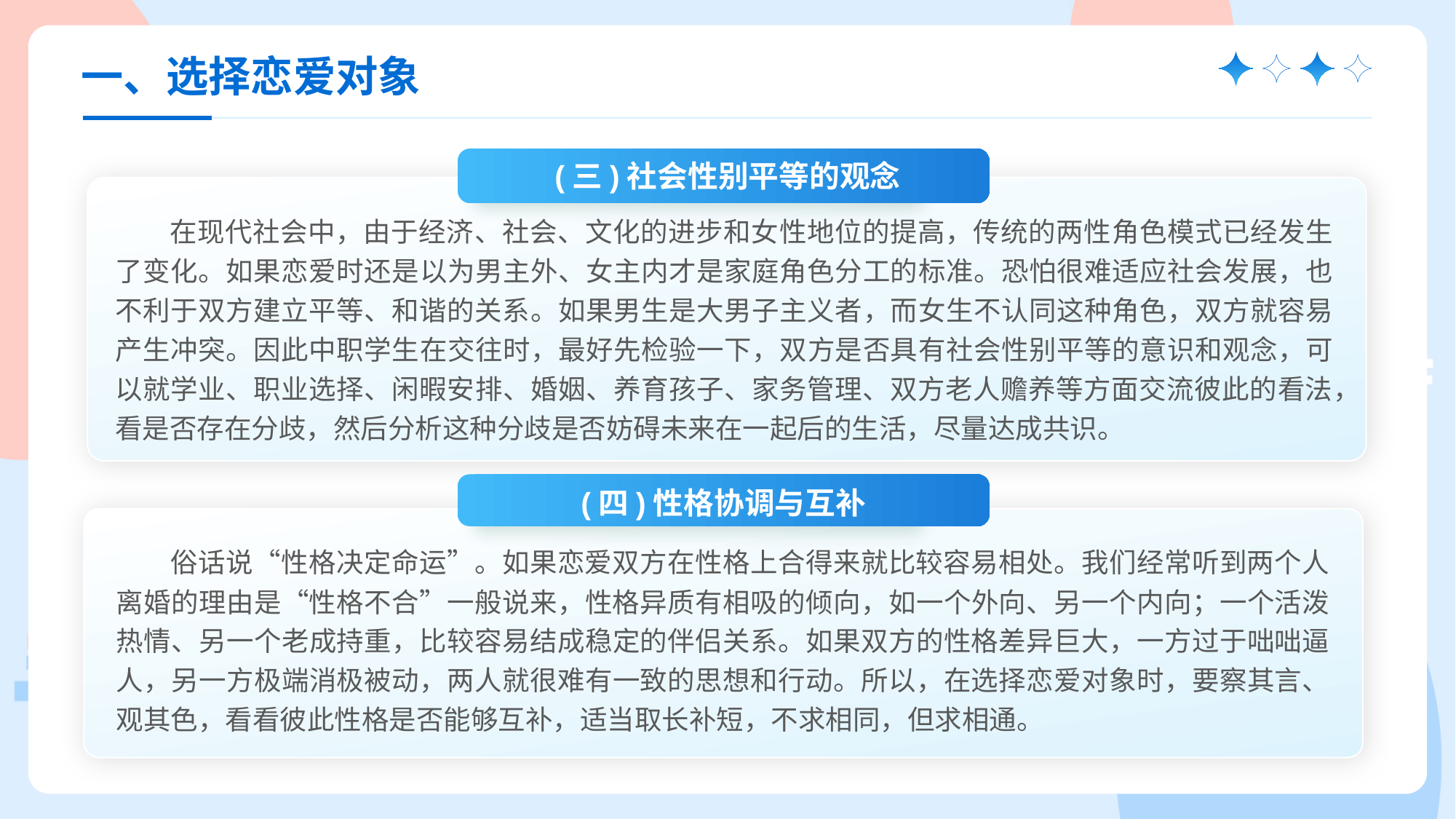

一、选择恋爱对象

(三)社会性别平等的观念

在现代社会中，由于经济、社会、文化的进步和女性地位的提高，传统的两性角色模式已经发生了变化。如果恋爱时还是以为男主外、女主内才是家庭角色分工的标准。恐怕很难适应社会发展，也不利于双方建立平等、和谐的关系。如果男生是大男子主义者，而女生不认同这种角色，双方就容易产生冲突。因此中职学生在交往时，最好先检验一下，双方是否具有社会性别平等的意识和观念，可以就学业、职业选择、闲暇安排、婚姻、养育孩子、家务管理、双方老人赡养等方面交流彼此的看法，看是否存在分歧，然后分析这种分歧是否妨碍未来在一起后的生活，尽量达成共识。

(四)性格协调与互补

俗话说“性格决定命运”。如果恋爱双方在性格上合得来就比较容易相处。我们经常听到两个人离婚的理由是“性格不合”一般说来，性格异质有相吸的倾向，如一个外向、另一个内向；一个活泼热情、另一个老成持重，比较容易结成稳定的伴侣关系。如果双方的性格差异巨大，一方过于咄咄逼人，另一方极端消极被动，两人就很难有一致的思想和行动。所以，在选择恋爱对象时，要察其言、观其色，看看彼此性格是否能够互补，适当取长补短，不求相同，但求相通。